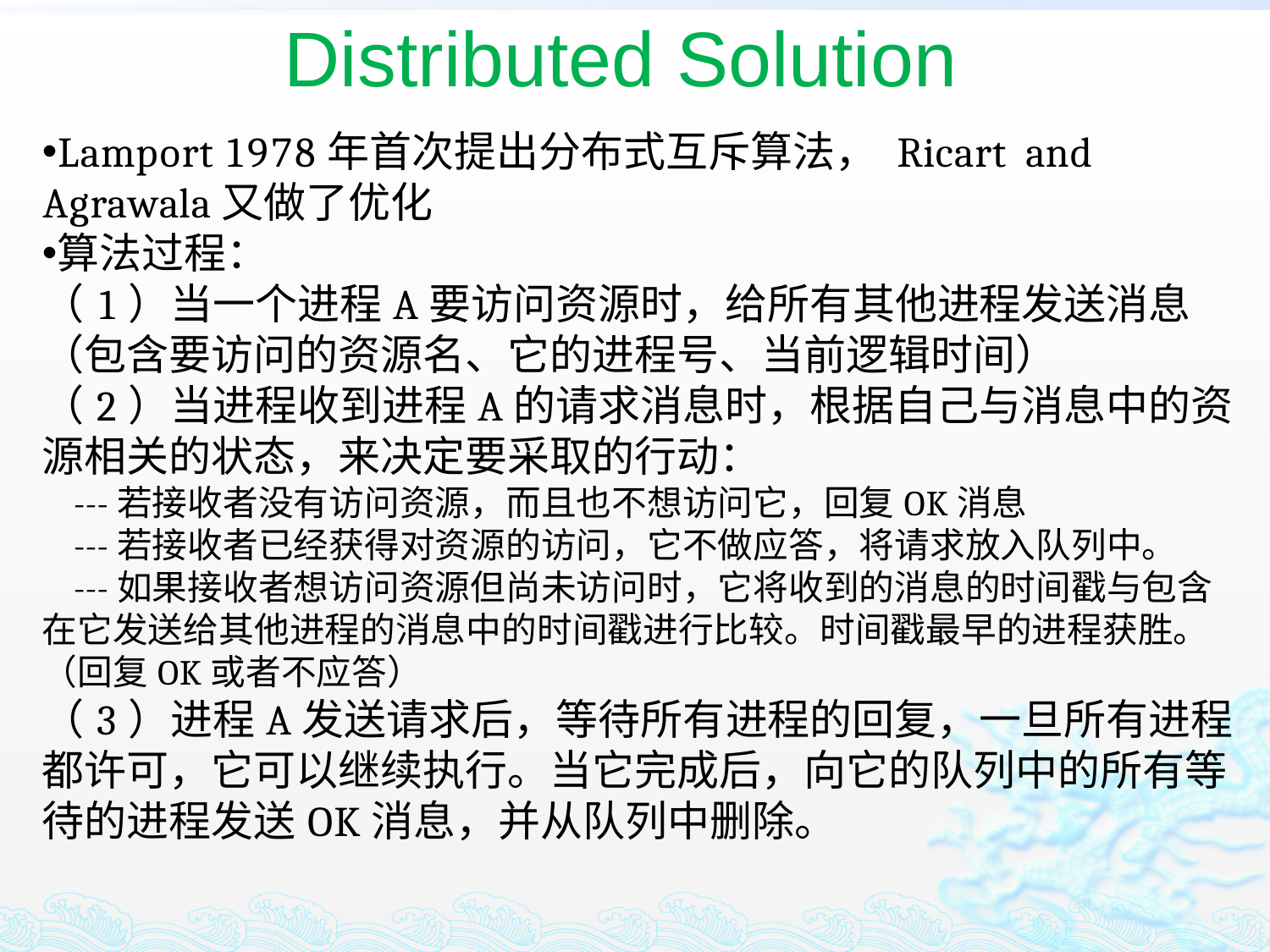

# Distributed Solution
Lamport 1978年首次提出分布式互斥算法， Ricart  and Agrawala又做了优化
算法过程：
（1）当一个进程A要访问资源时，给所有其他进程发送消息（包含要访问的资源名、它的进程号、当前逻辑时间）
（2）当进程收到进程A的请求消息时，根据自己与消息中的资源相关的状态，来决定要采取的行动：
    ---若接收者没有访问资源，而且也不想访问它，回复OK消息
    ---若接收者已经获得对资源的访问，它不做应答，将请求放入队列中。
    ---如果接收者想访问资源但尚未访问时，它将收到的消息的时间戳与包含在它发送给其他进程的消息中的时间戳进行比较。时间戳最早的进程获胜。（回复OK或者不应答）
（3）进程A发送请求后，等待所有进程的回复，一旦所有进程都许可，它可以继续执行。当它完成后，向它的队列中的所有等待的进程发送OK消息，并从队列中删除。